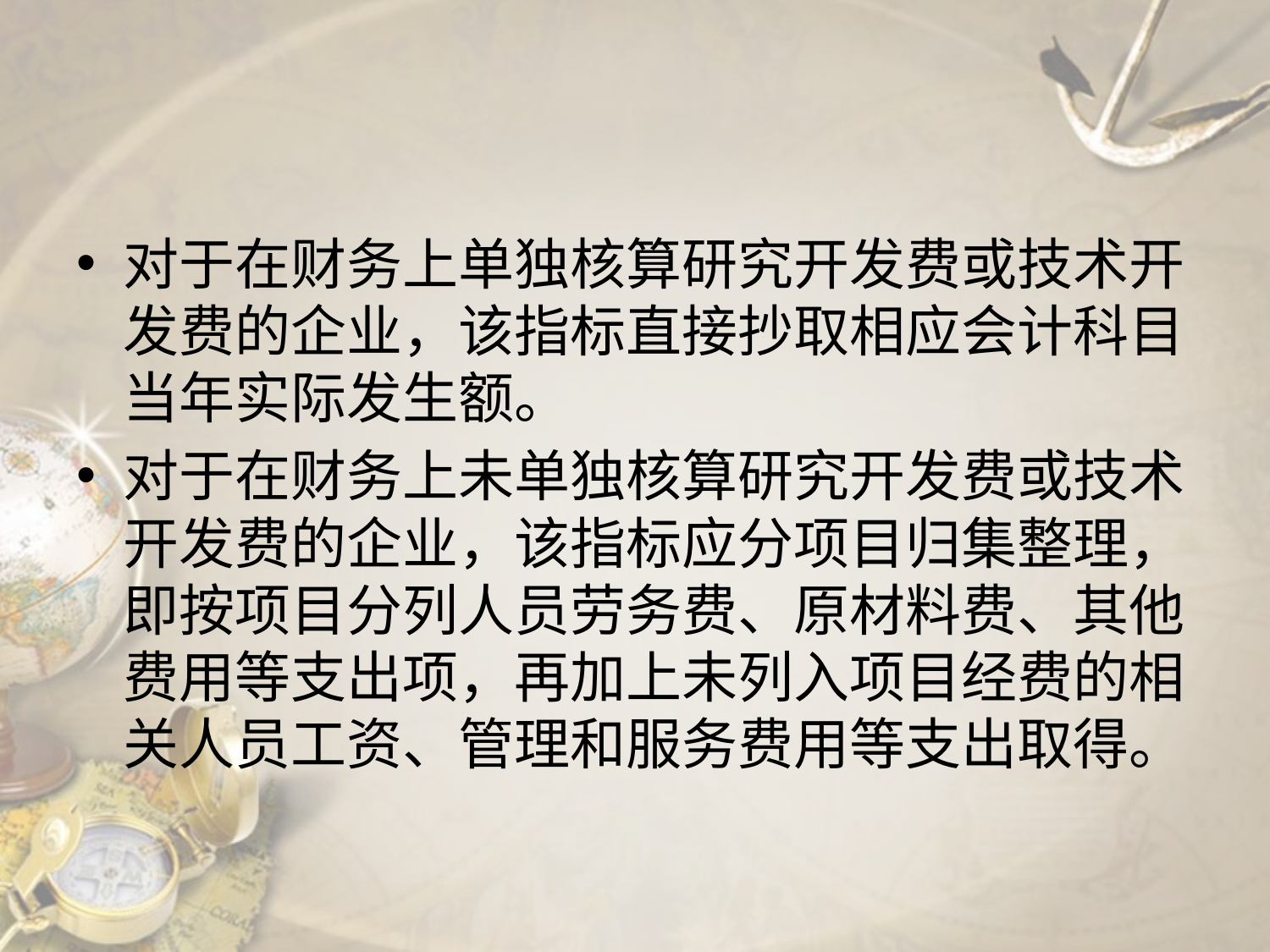

#
对于在财务上单独核算研究开发费或技术开发费的企业，该指标直接抄取相应会计科目当年实际发生额。
对于在财务上未单独核算研究开发费或技术开发费的企业，该指标应分项目归集整理，即按项目分列人员劳务费、原材料费、其他费用等支出项，再加上未列入项目经费的相关人员工资、管理和服务费用等支出取得。